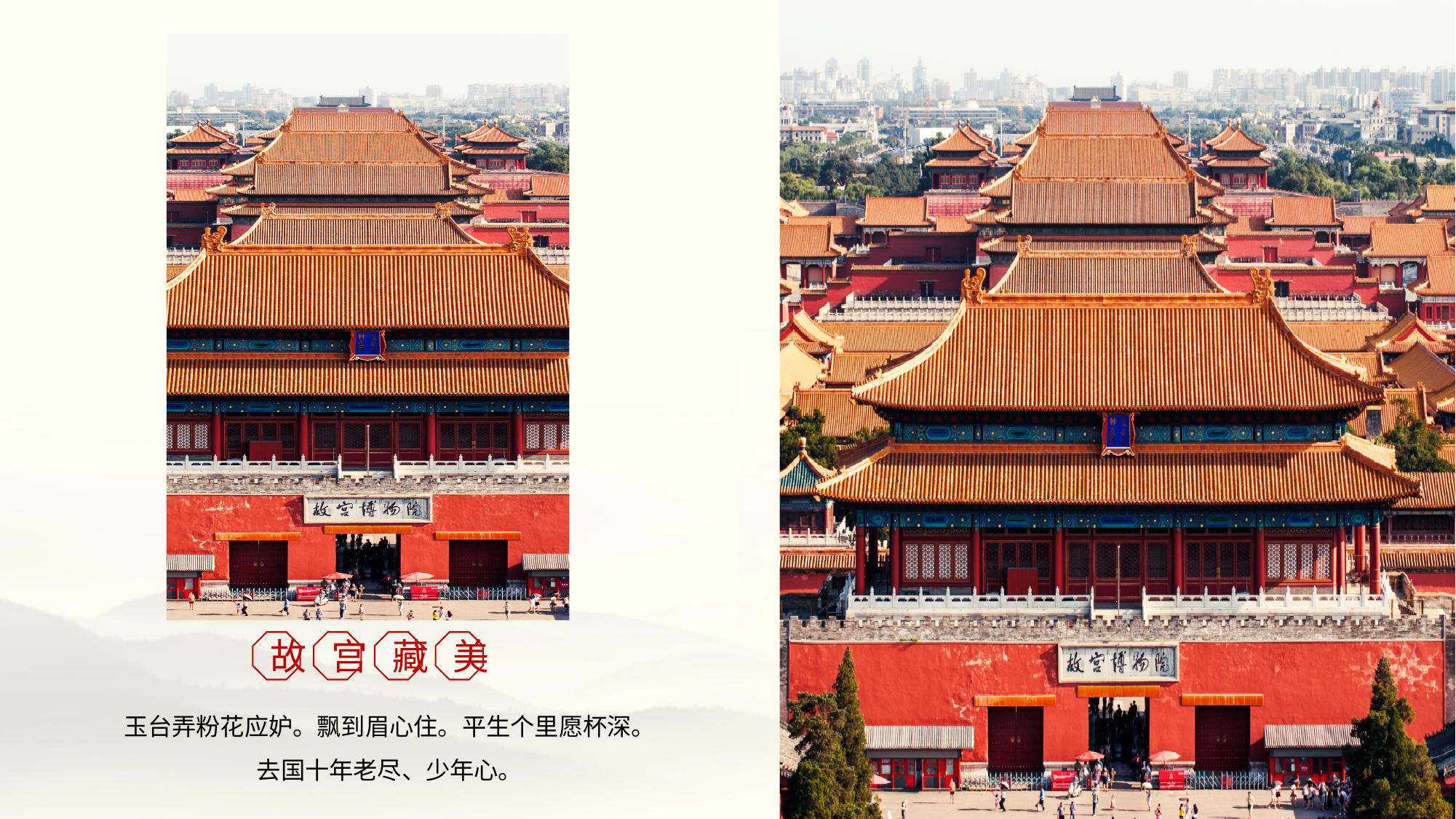

故
宫
藏
美
玉台弄粉花应妒。飘到眉心住。平生个里愿杯深。去国十年老尽、少年心。